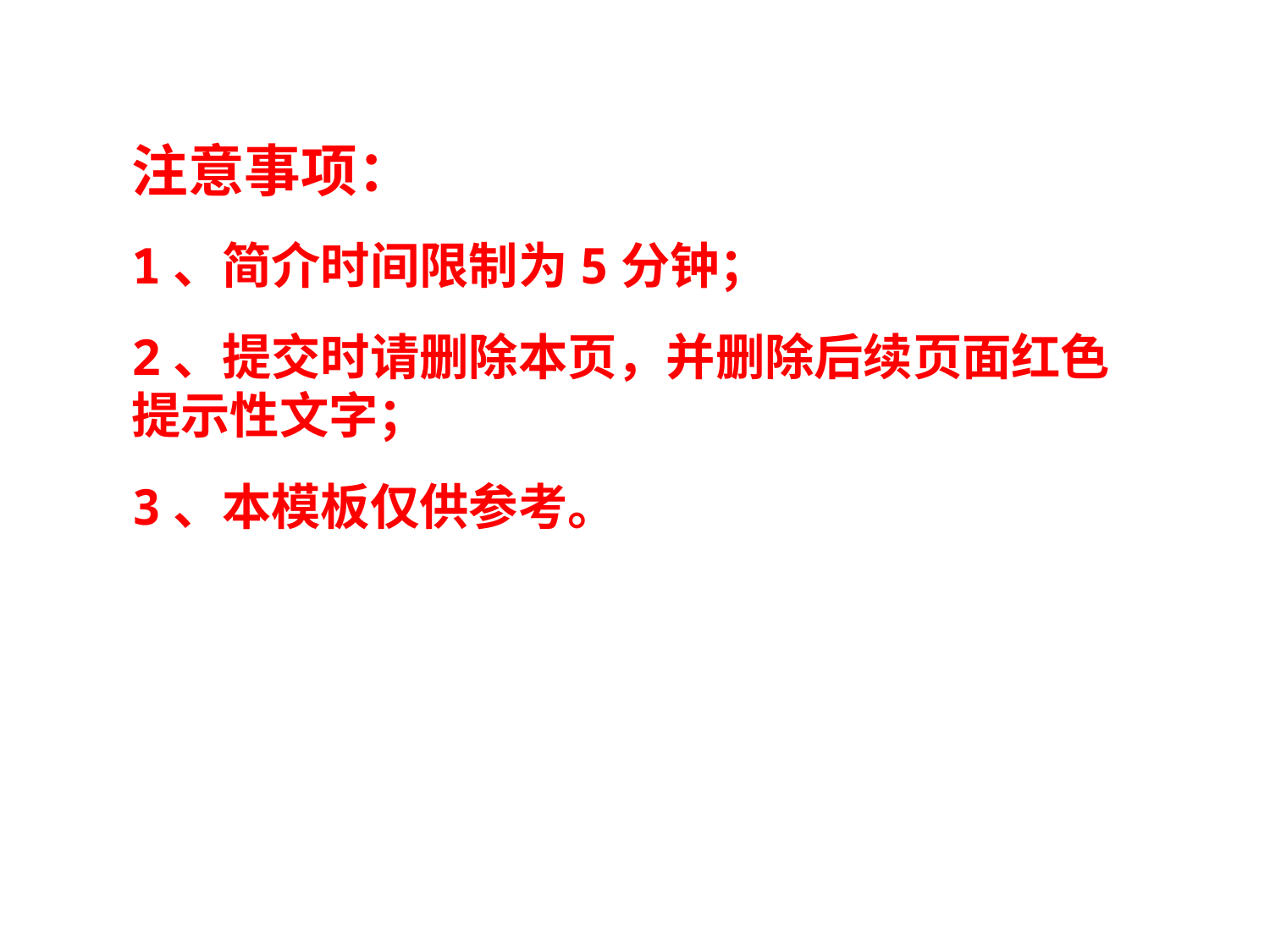

注意事项：
1、简介时间限制为5分钟；
2、提交时请删除本页，并删除后续页面红色提示性文字；
3、本模板仅供参考。